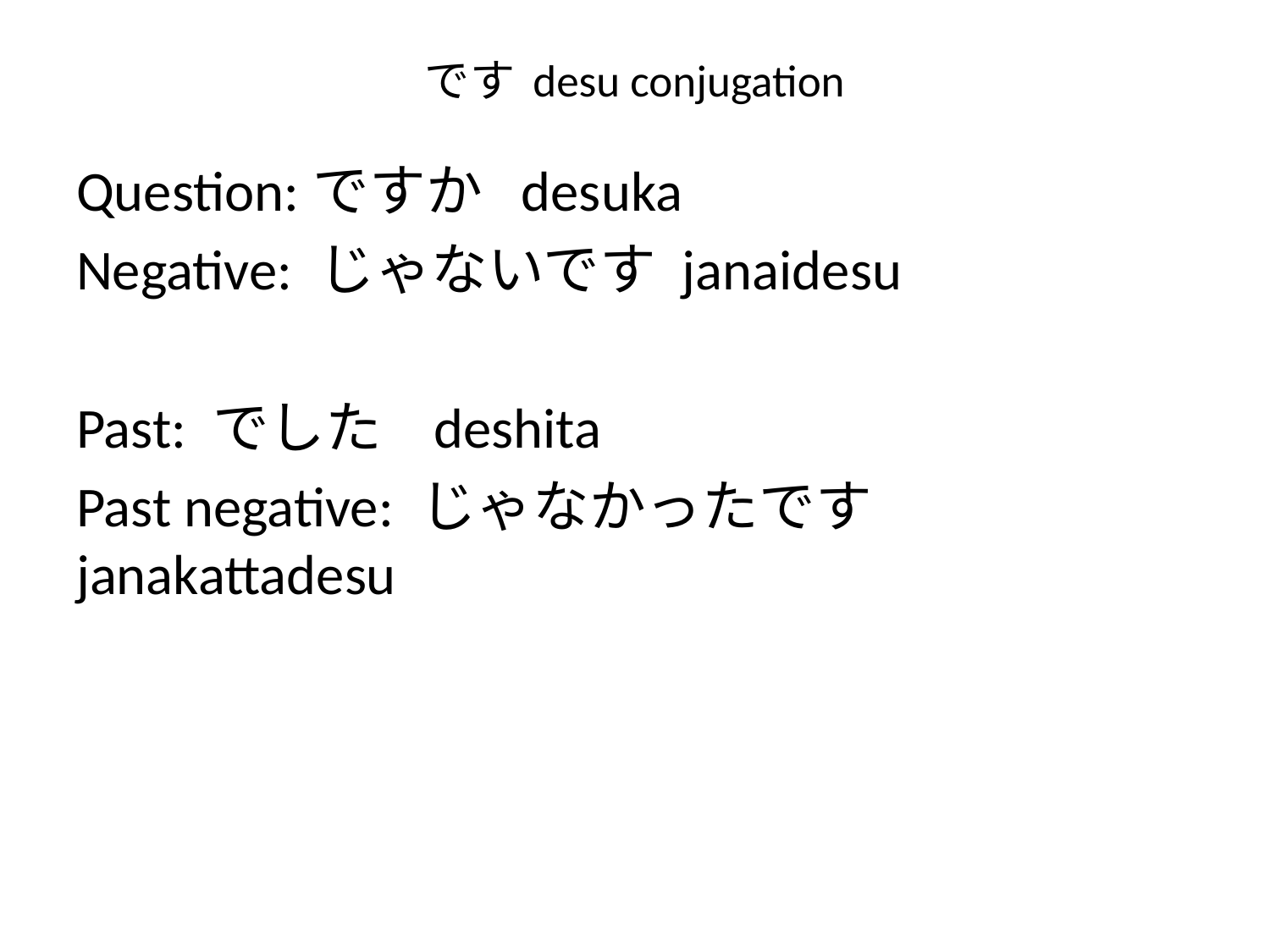

# です desu conjugation
Question:ですか  desuka
Negative: じゃないです janaidesu

Past: でした   deshita
Past negative: じゃなかったです  janakattadesu